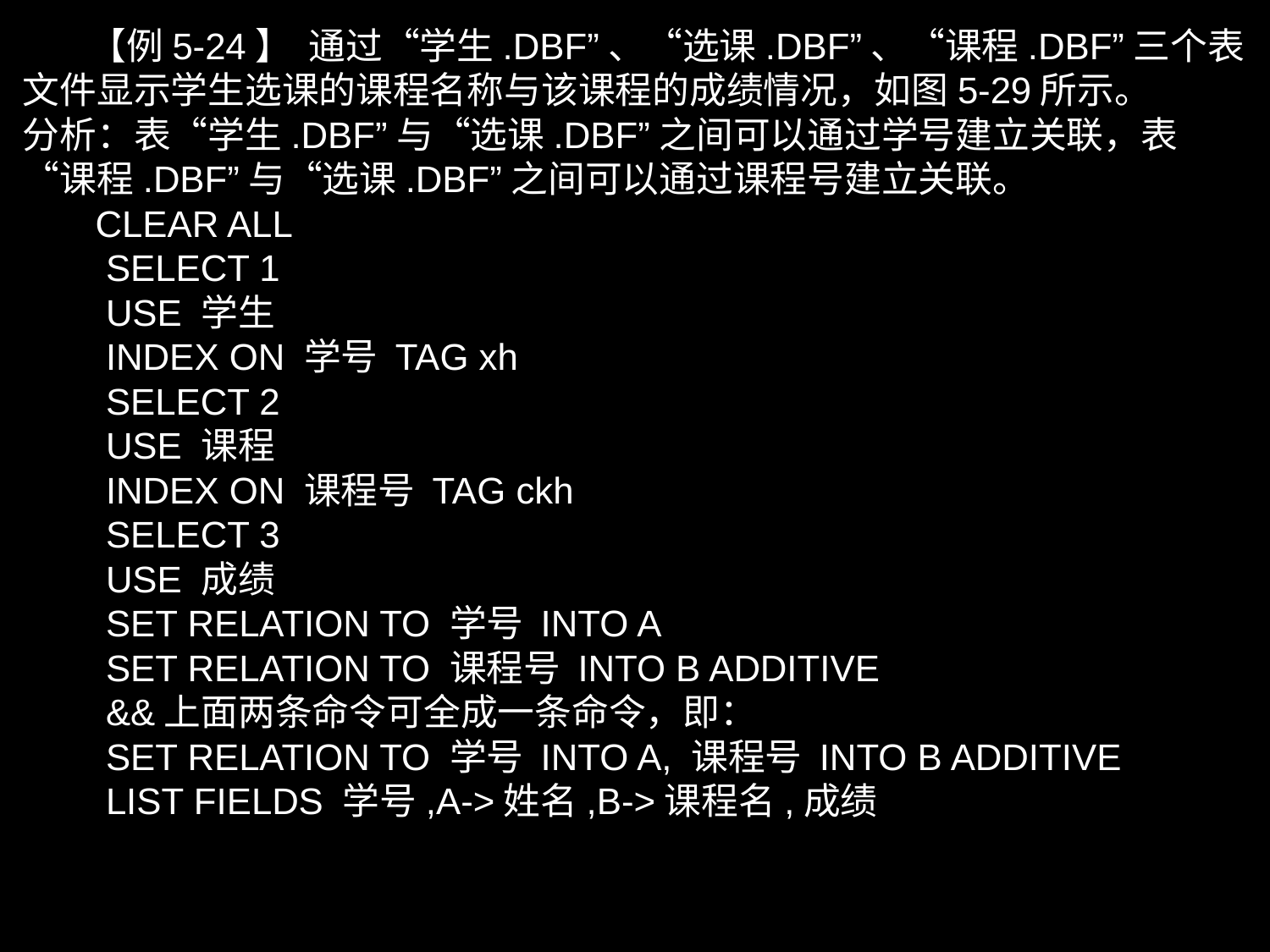

【例5-24】  通过“学生.DBF”、“选课.DBF”、“课程.DBF”三个表文件显示学生选课的课程名称与该课程的成绩情况，如图5-29所示。
分析：表“学生.DBF”与“选课.DBF”之间可以通过学号建立关联，表“课程.DBF”与“选课.DBF”之间可以通过课程号建立关联。
       CLEAR ALL
　　SELECT 1
　　USE 学生
　　INDEX ON 学号 TAG xh
　　SELECT 2
　　USE 课程
　　INDEX ON 课程号 TAG ckh
　　SELECT 3
　　USE 成绩
　　SET RELATION TO 学号 INTO A
　　SET RELATION TO 课程号 INTO B ADDITIVE
　　&&上面两条命令可全成一条命令，即：
　　SET RELATION TO 学号 INTO A, 课程号 INTO B ADDITIVE
　　LIST FIELDS 学号,A->姓名,B->课程名,成绩